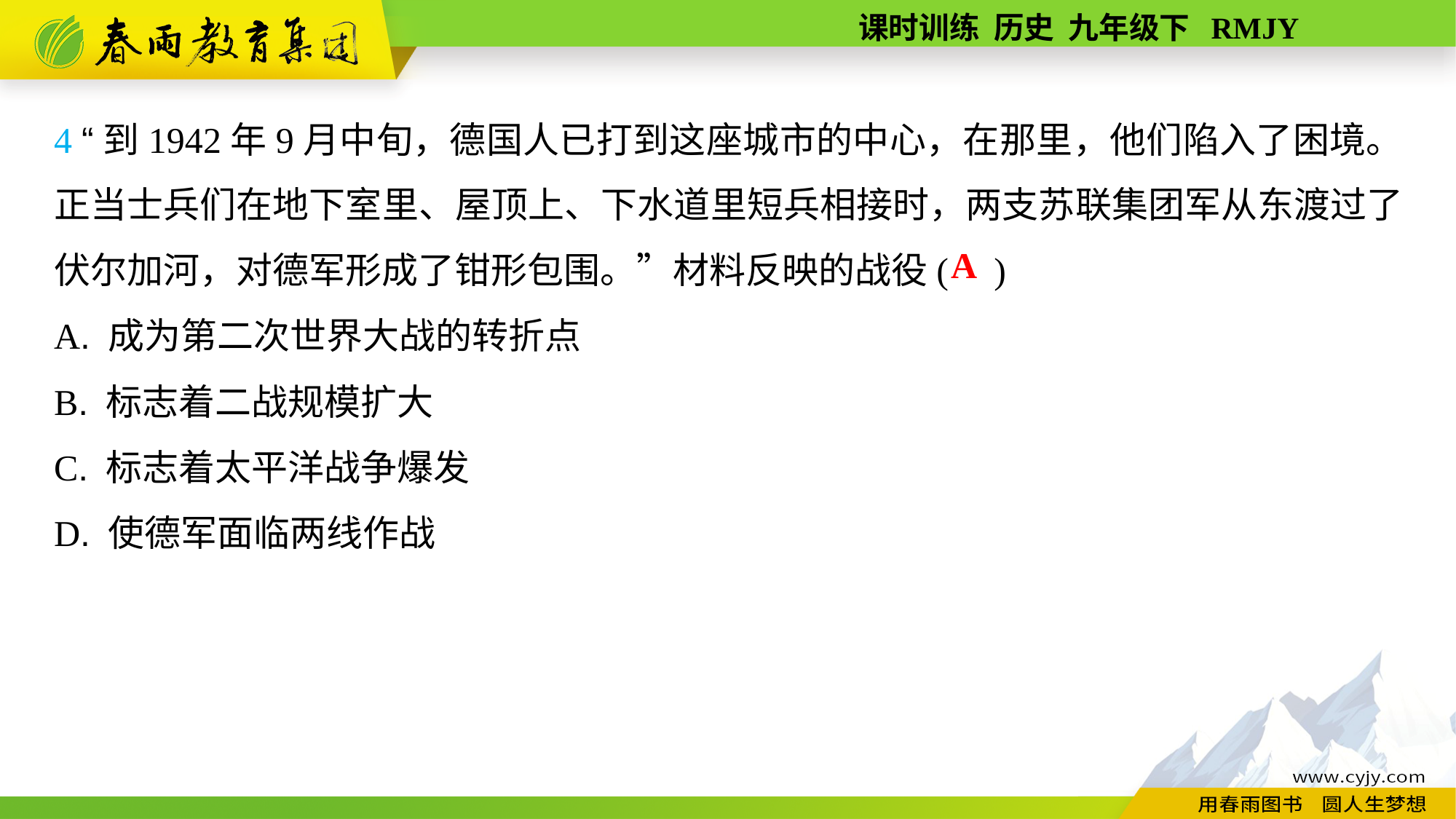

4 “到1942年9月中旬，德国人已打到这座城市的中心，在那里，他们陷入了困境。正当士兵们在地下室里、屋顶上、下水道里短兵相接时，两支苏联集团军从东渡过了伏尔加河，对德军形成了钳形包围。”材料反映的战役(     )
A. 成为第二次世界大战的转折点
B. 标志着二战规模扩大
C. 标志着太平洋战争爆发
D. 使德军面临两线作战
A